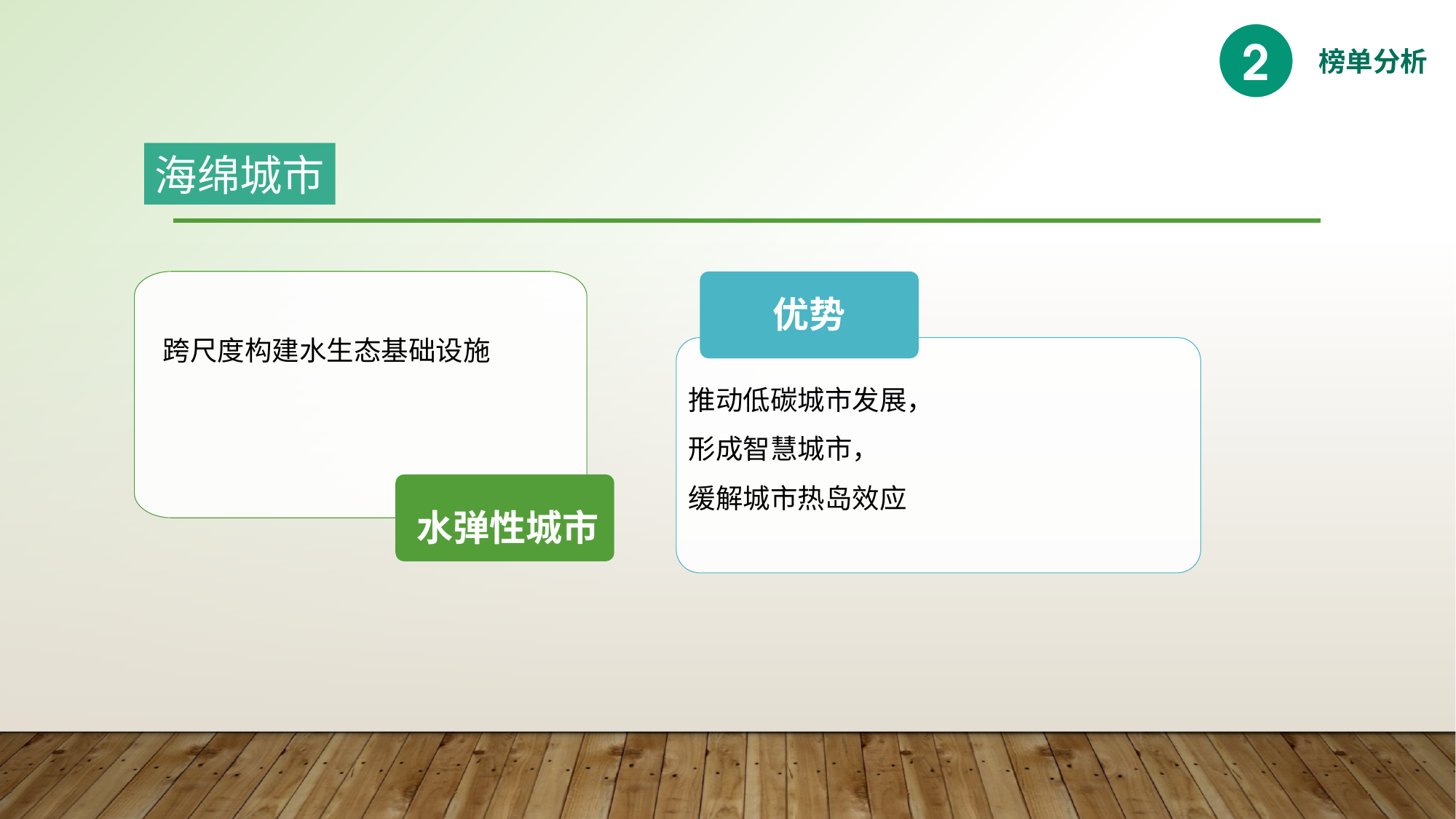

2
榜单分析
海绵城市

优势
跨尺度构建水生态基础设施
推动低碳城市发展，
形成智慧城市，
缓解城市热岛效应

水弹性城市